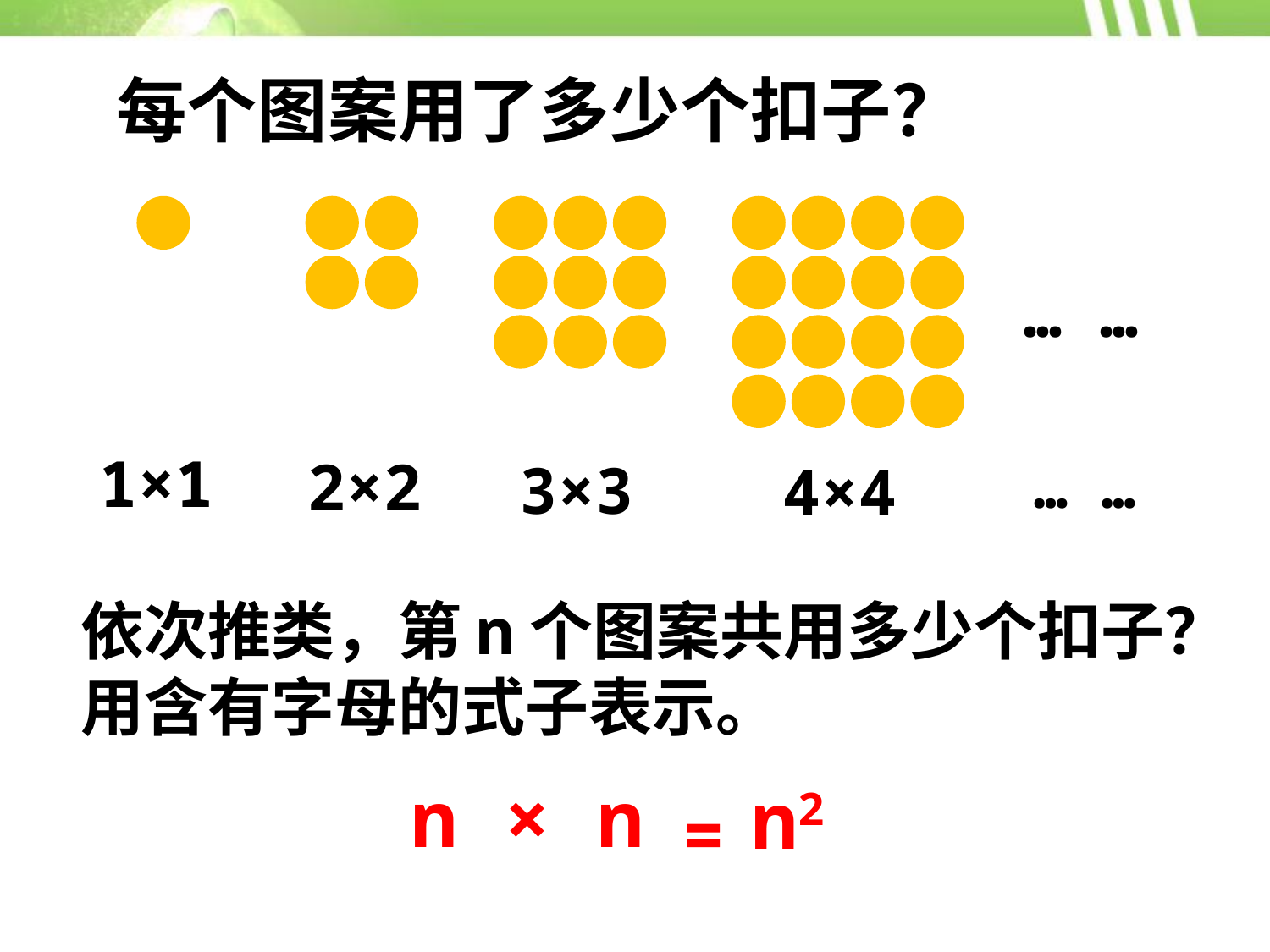

每个图案用了多少个扣子？

… …
1×1
2×2
3×3
4×4
… …
依次推类，第n个图案共用多少个扣子？
用含有字母的式子表示。
n × n
n2
=